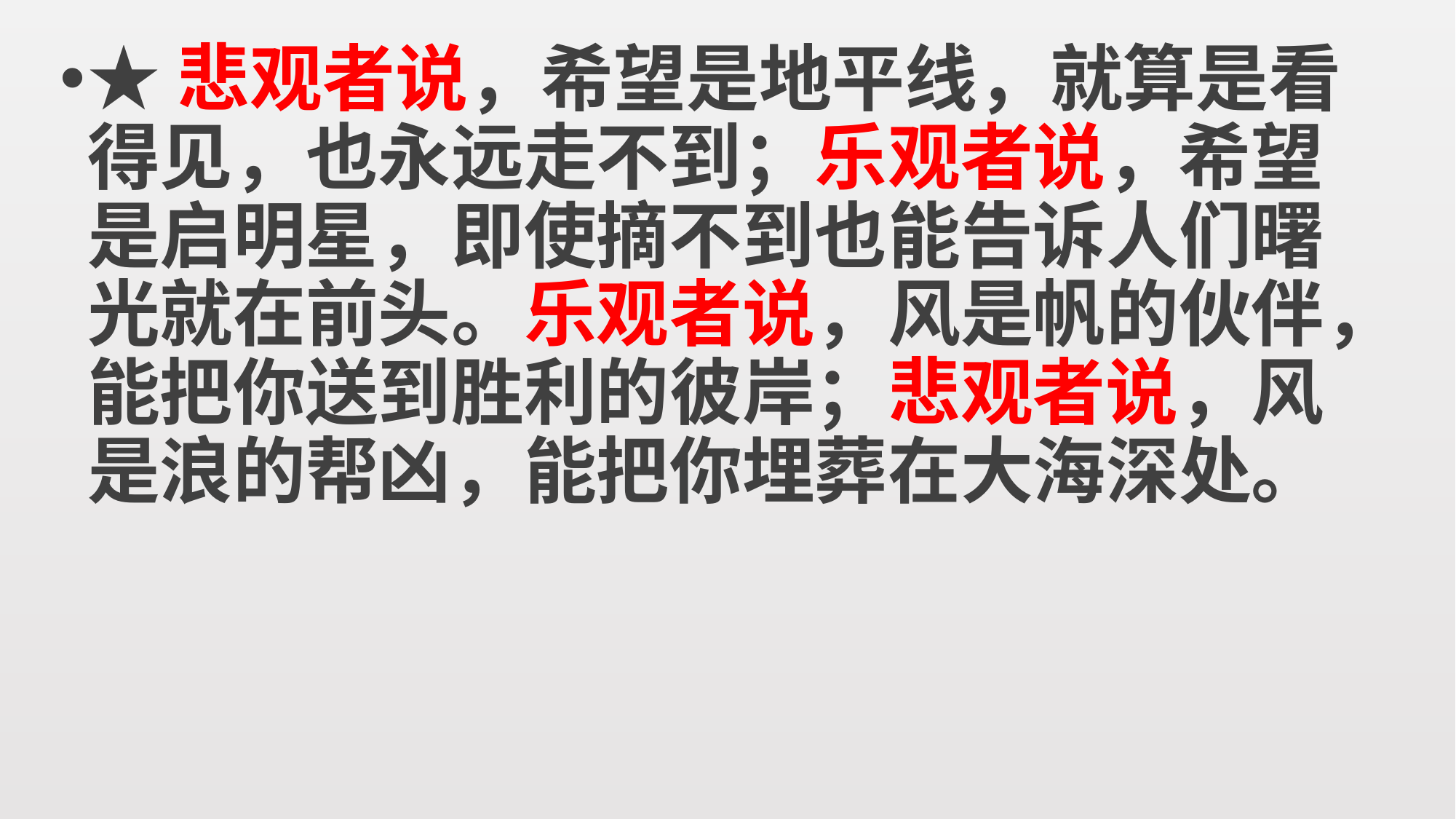

★悲观者说，希望是地平线，就算是看得见，也永远走不到；乐观者说，希望是启明星，即使摘不到也能告诉人们曙光就在前头。乐观者说，风是帆的伙伴，能把你送到胜利的彼岸；悲观者说，风是浪的帮凶，能把你埋葬在大海深处。